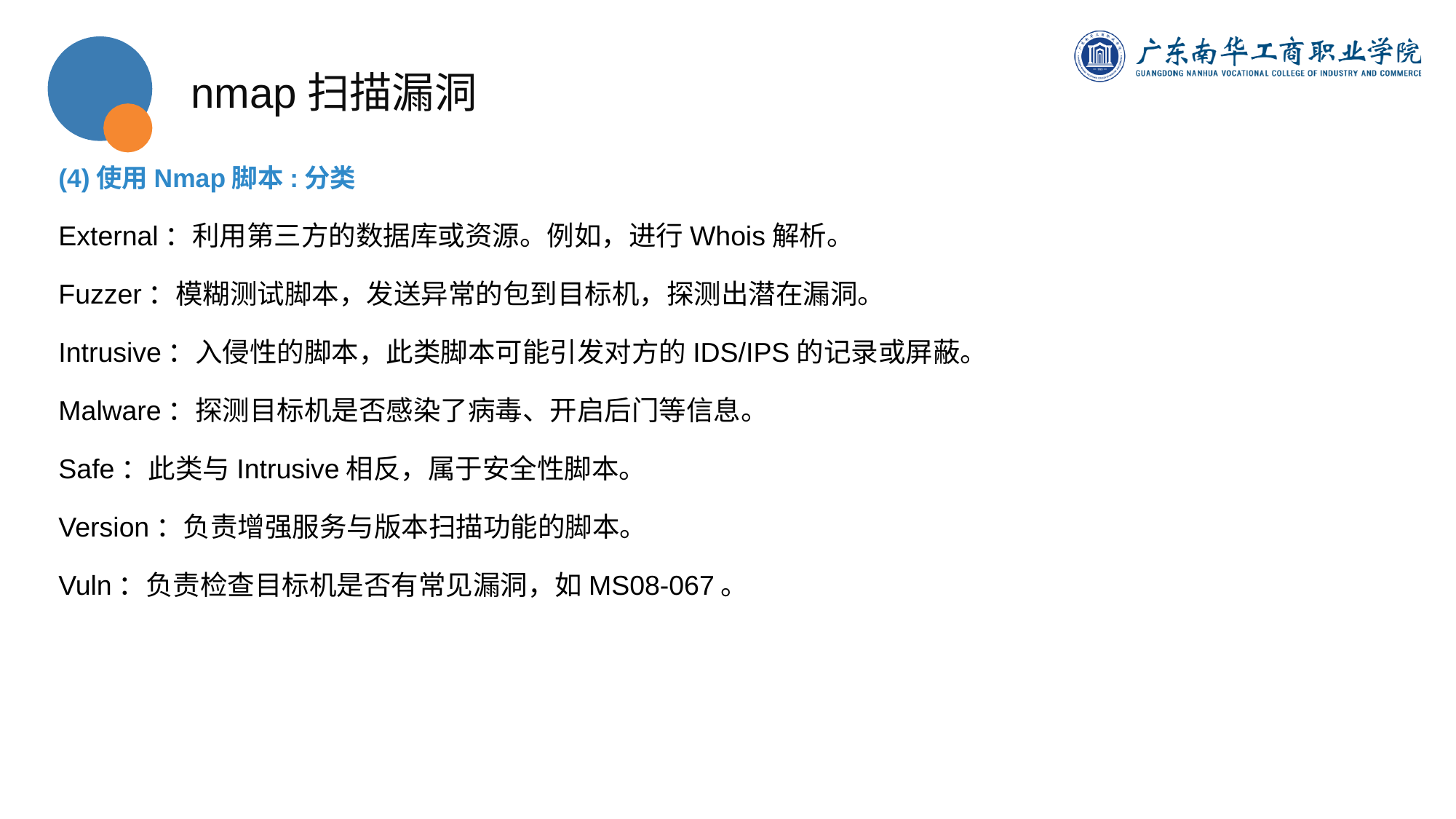

nmap扫描漏洞

(4)使用Nmap脚本:分类
External：利用第三方的数据库或资源。例如，进行Whois解析。
Fuzzer：模糊测试脚本，发送异常的包到目标机，探测出潜在漏洞。
Intrusive：入侵性的脚本，此类脚本可能引发对方的IDS/IPS的记录或屏蔽。
Malware：探测目标机是否感染了病毒、开启后门等信息。
Safe：此类与Intrusive相反，属于安全性脚本。
Version：负责增强服务与版本扫描功能的脚本。
Vuln：负责检查目标机是否有常见漏洞，如MS08-067。